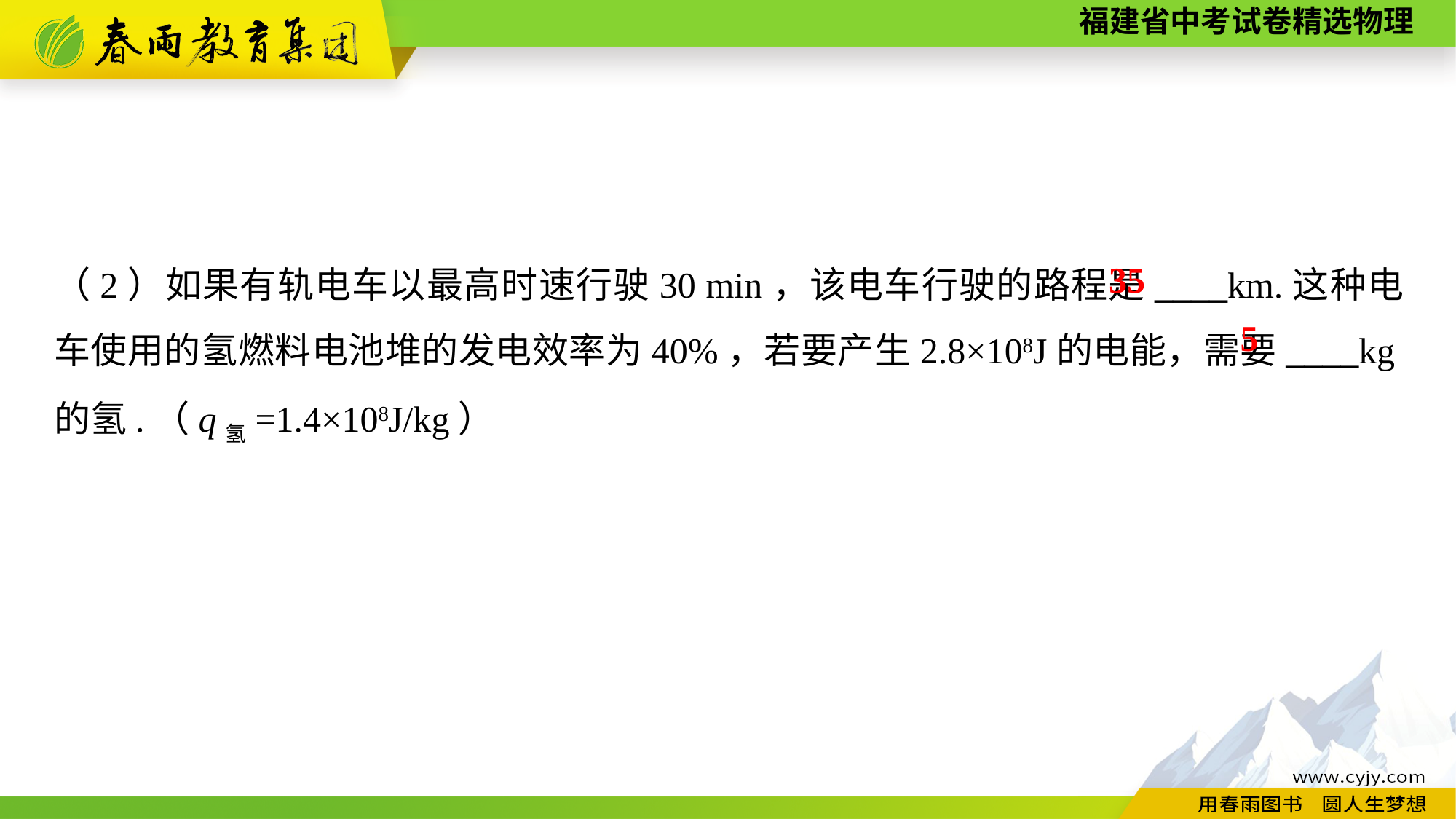

（2）如果有轨电车以最高时速行驶30 min，该电车行驶的路程是____km.这种电车使用的氢燃料电池堆的发电效率为40%，若要产生2.8×108J的电能，需要____kg的氢.（q氢=1.4×108J/kg）
35
　5